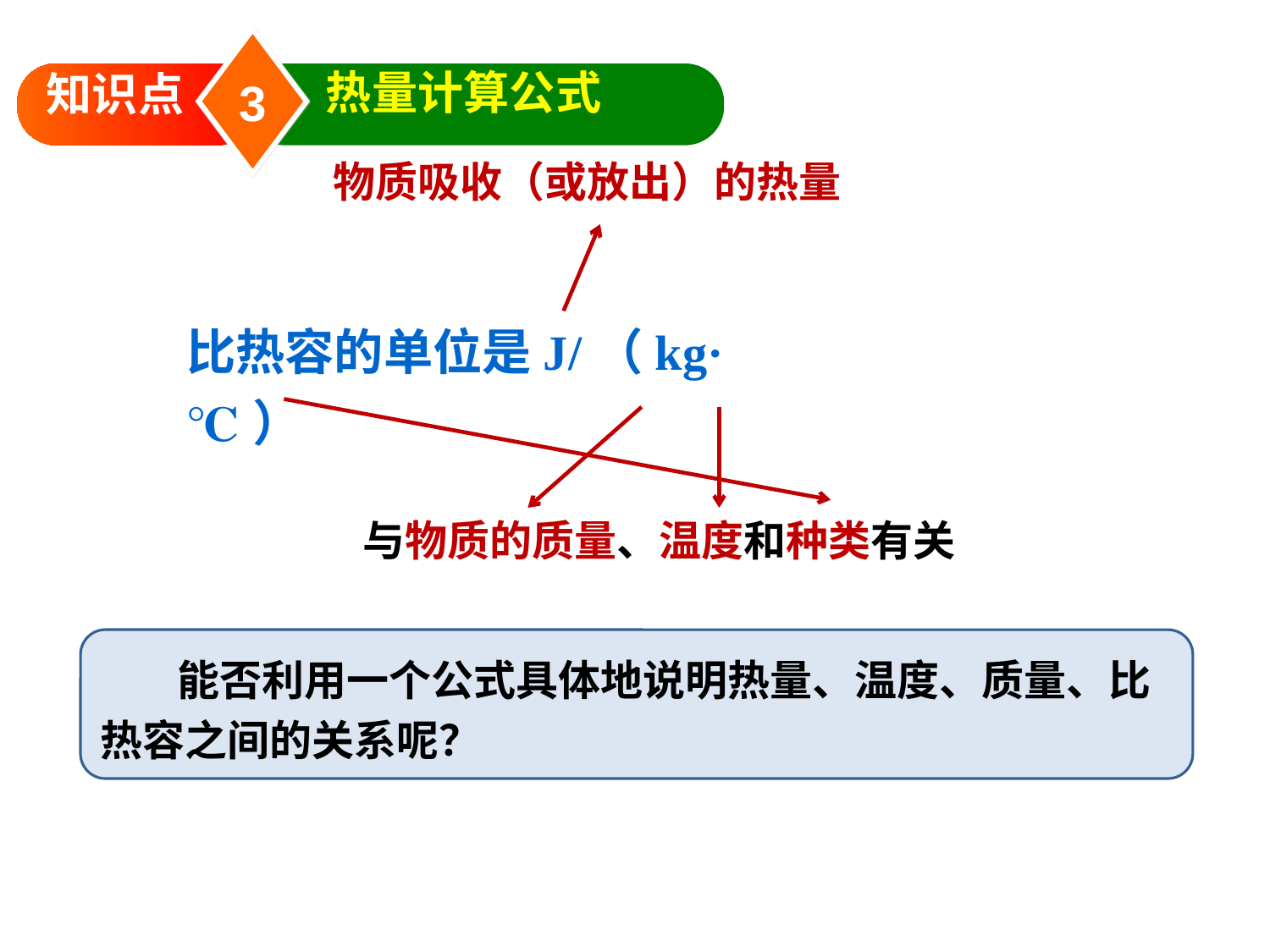

3
热量计算公式
知识点

物质吸收（或放出）的热量
比热容的单位是J/（kg·℃）
与物质的质量、温度和种类有关
       能否利用一个公式具体地说明热量、温度、质量、比热容之间的关系呢？